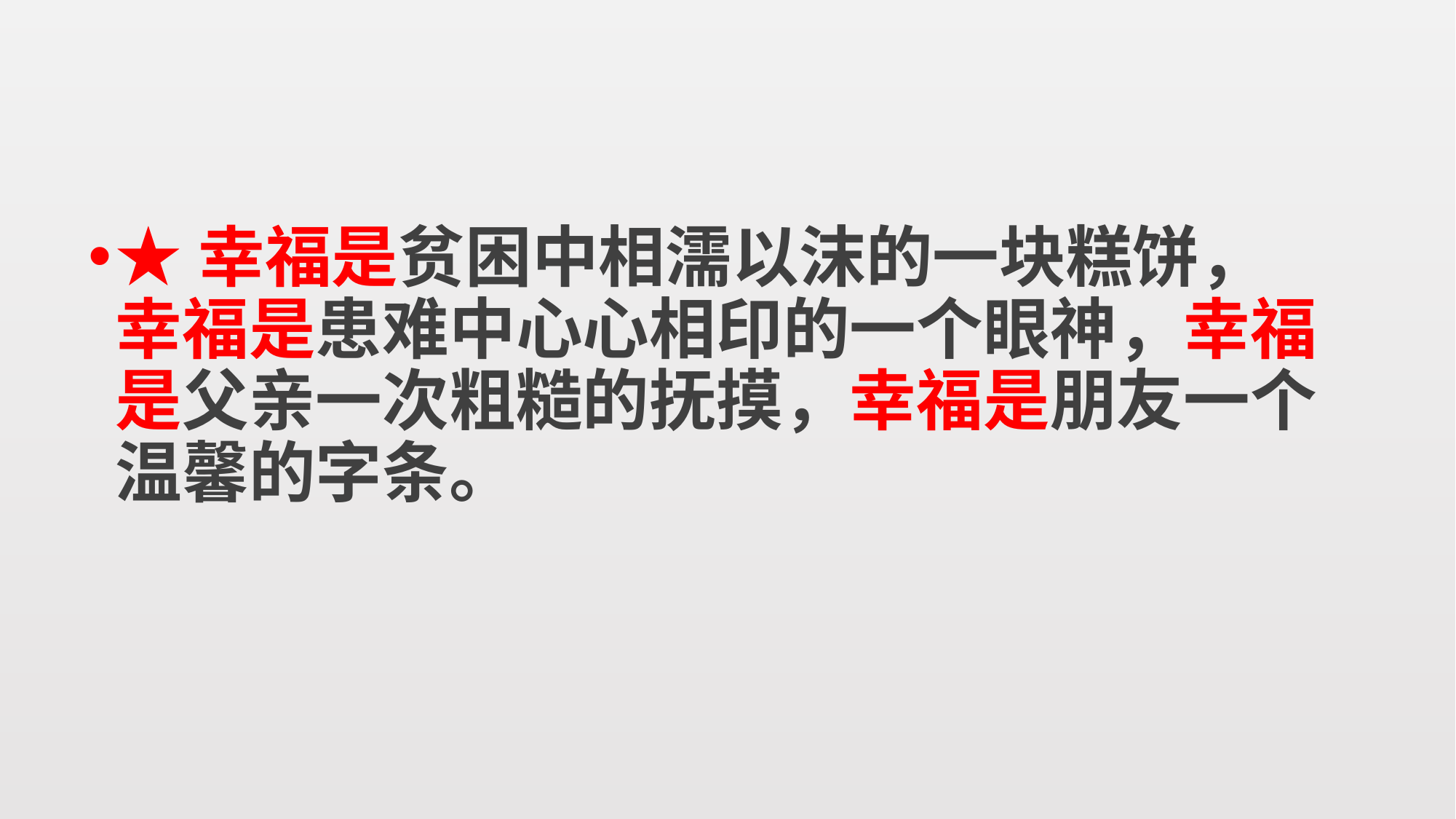

#
★幸福是贫困中相濡以沫的一块糕饼，幸福是患难中心心相印的一个眼神，幸福是父亲一次粗糙的抚摸，幸福是朋友一个温馨的字条。